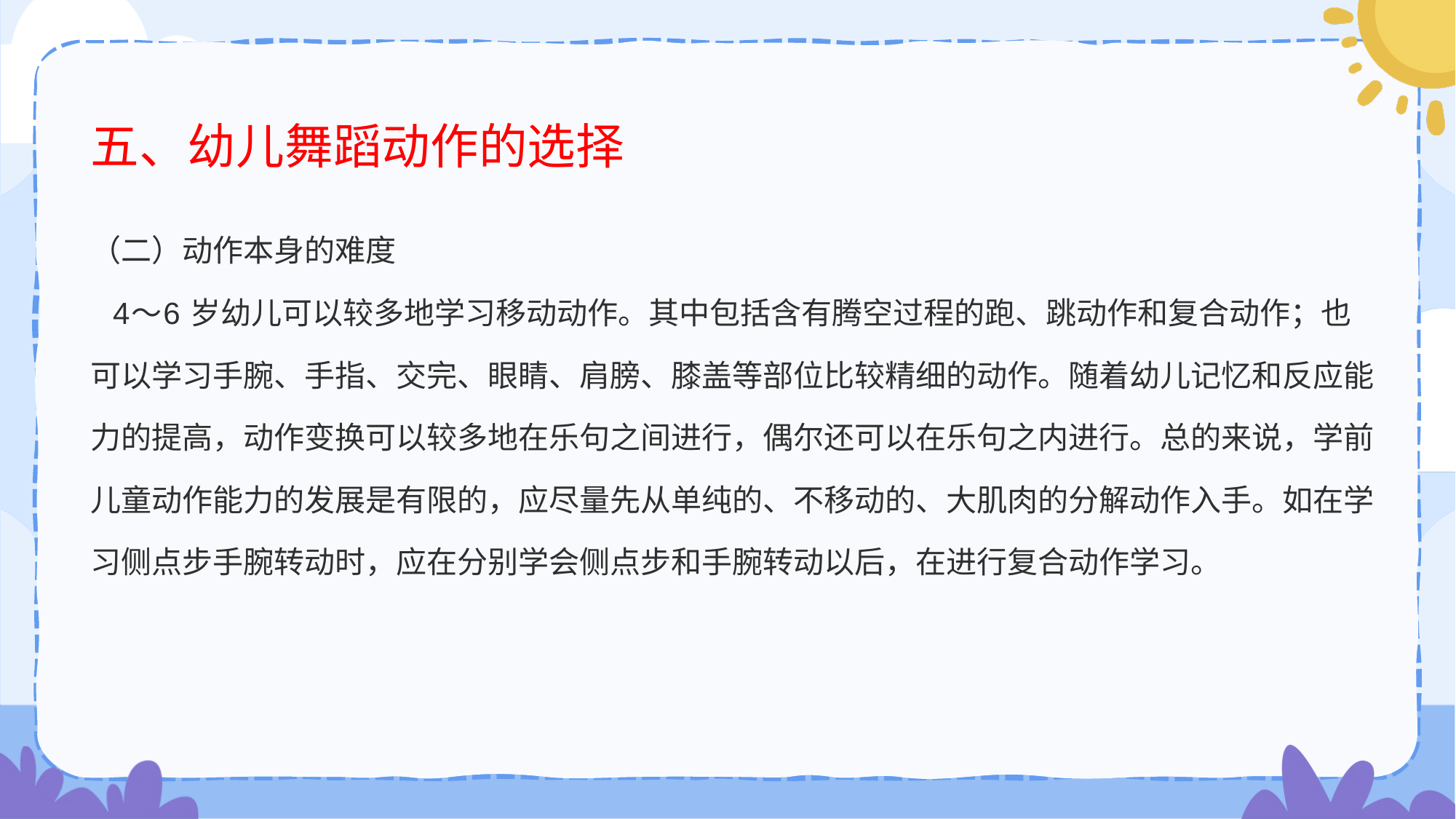

# 五、幼儿舞蹈动作的选择
（二）动作本身的难度
   4～6 岁幼儿可以较多地学习移动动作。其中包括含有腾空过程的跑、跳动作和复合动作；也可以学习手腕、手指、交完、眼睛、肩膀、膝盖等部位比较精细的动作。随着幼儿记忆和反应能力的提高，动作变换可以较多地在乐句之间进行，偶尔还可以在乐句之内进行。总的来说，学前儿童动作能力的发展是有限的，应尽量先从单纯的、不移动的、大肌肉的分解动作入手。如在学习侧点步手腕转动时，应在分别学会侧点步和手腕转动以后，在进行复合动作学习。